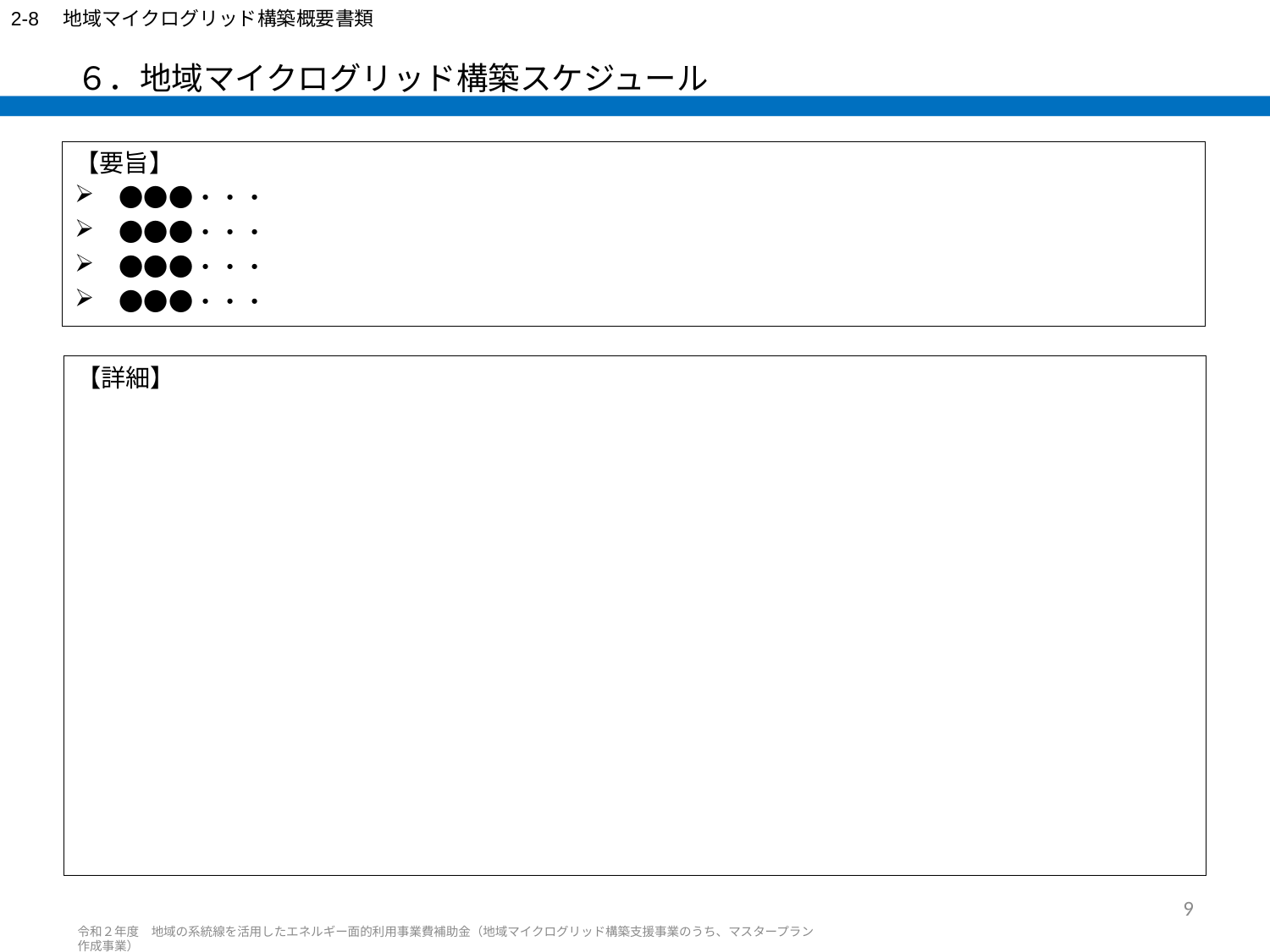

2-8　地域マイクログリッド構築概要書類
# ６．地域マイクログリッド構築スケジュール

【要旨】
　●●●・・・
　●●●・・・
　●●●・・・
　●●●・・・
【詳細】
9
令和２年度　地域の系統線を活用したエネルギー面的利用事業費補助金（地域マイクログリッド構築支援事業のうち、マスタープラン作成事業）